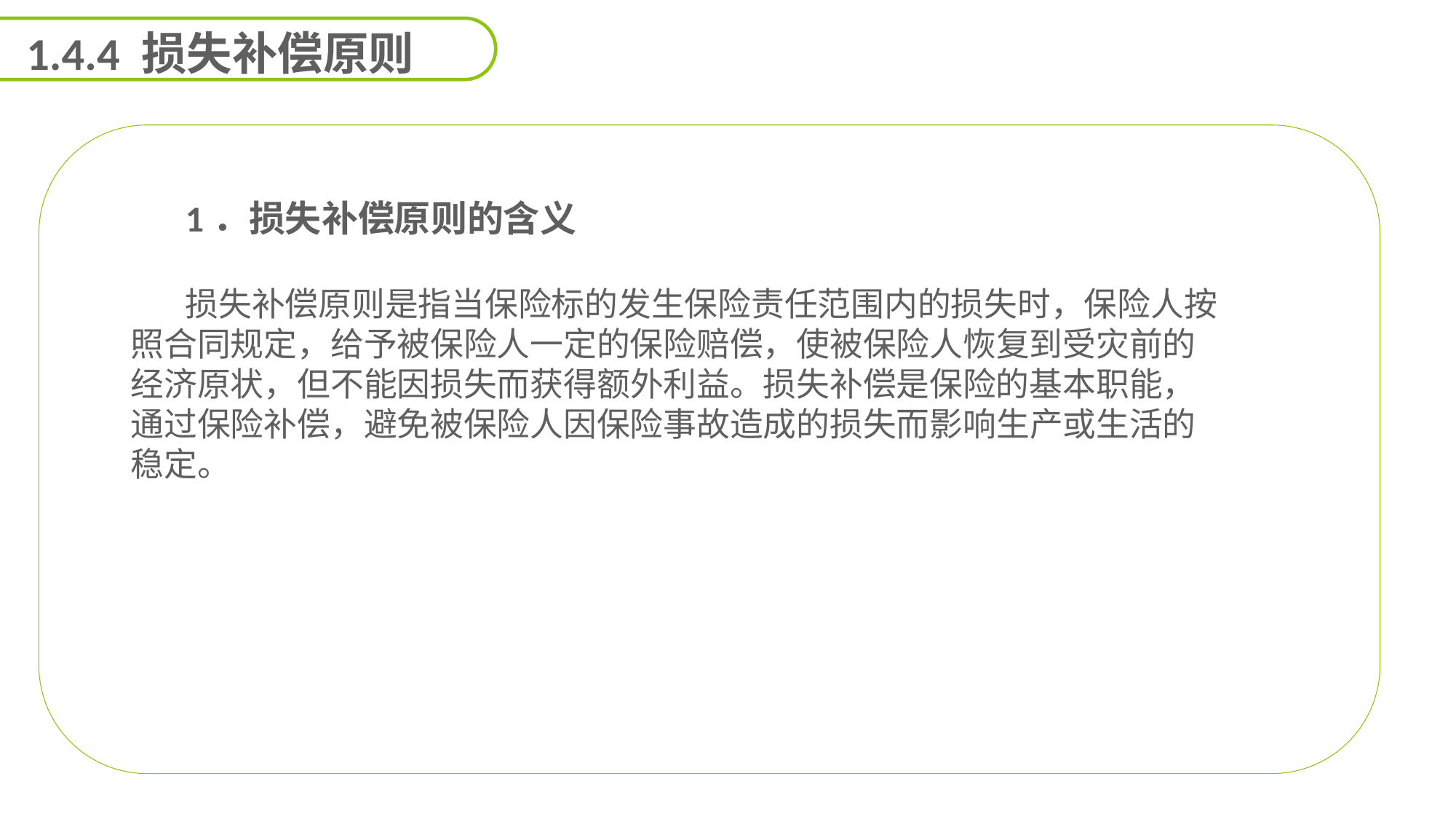

1.4.4 损失补偿原则

1．损失补偿原则的含义

损失补偿原则是指当保险标的发生保险责任范围内的损失时，保险人按照合同规定，给予被保险人一定的保险赔偿，使被保险人恢复到受灾前的经济原状，但不能因损失而获得额外利益。损失补偿是保险的基本职能，通过保险补偿，避免被保险人因保险事故造成的损失而影响生产或生活的稳定。
能力
目标
延迟符